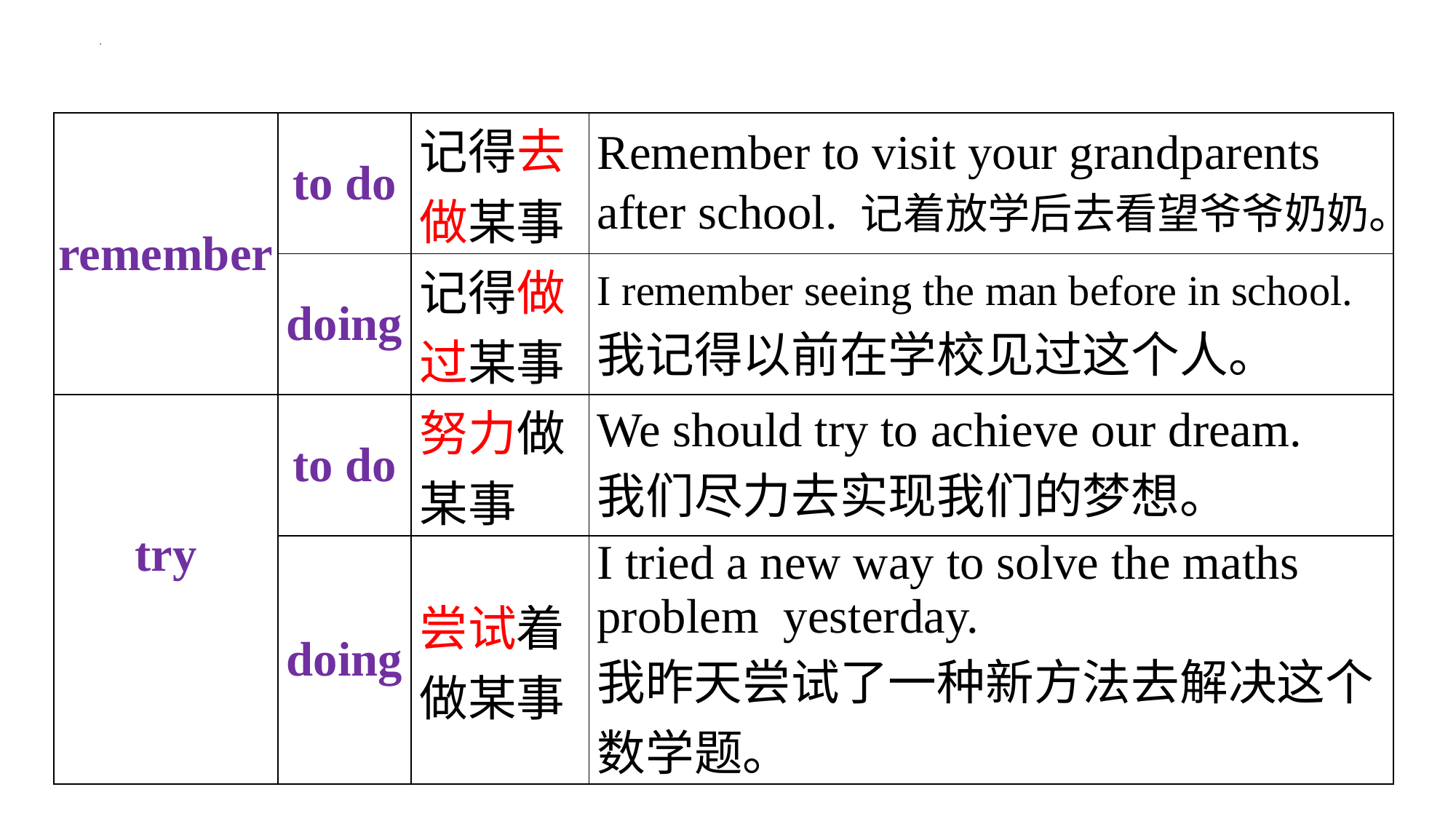

| remember | to do | 记得去做某事 | Remember to visit your grandparents after school. 记着放学后去看望爷爷奶奶。 |
| --- | --- | --- | --- |
|  | doing | 记得做过某事 | I remember seeing the man before in school. 我记得以前在学校见过这个人。 |
| try | to do | 努力做某事 | We should try to achieve our dream. 我们尽力去实现我们的梦想。 |
|  | doing | 尝试着做某事 | I tried a new way to solve the maths problem yesterday. 我昨天尝试了一种新方法去解决这个数学题。 |